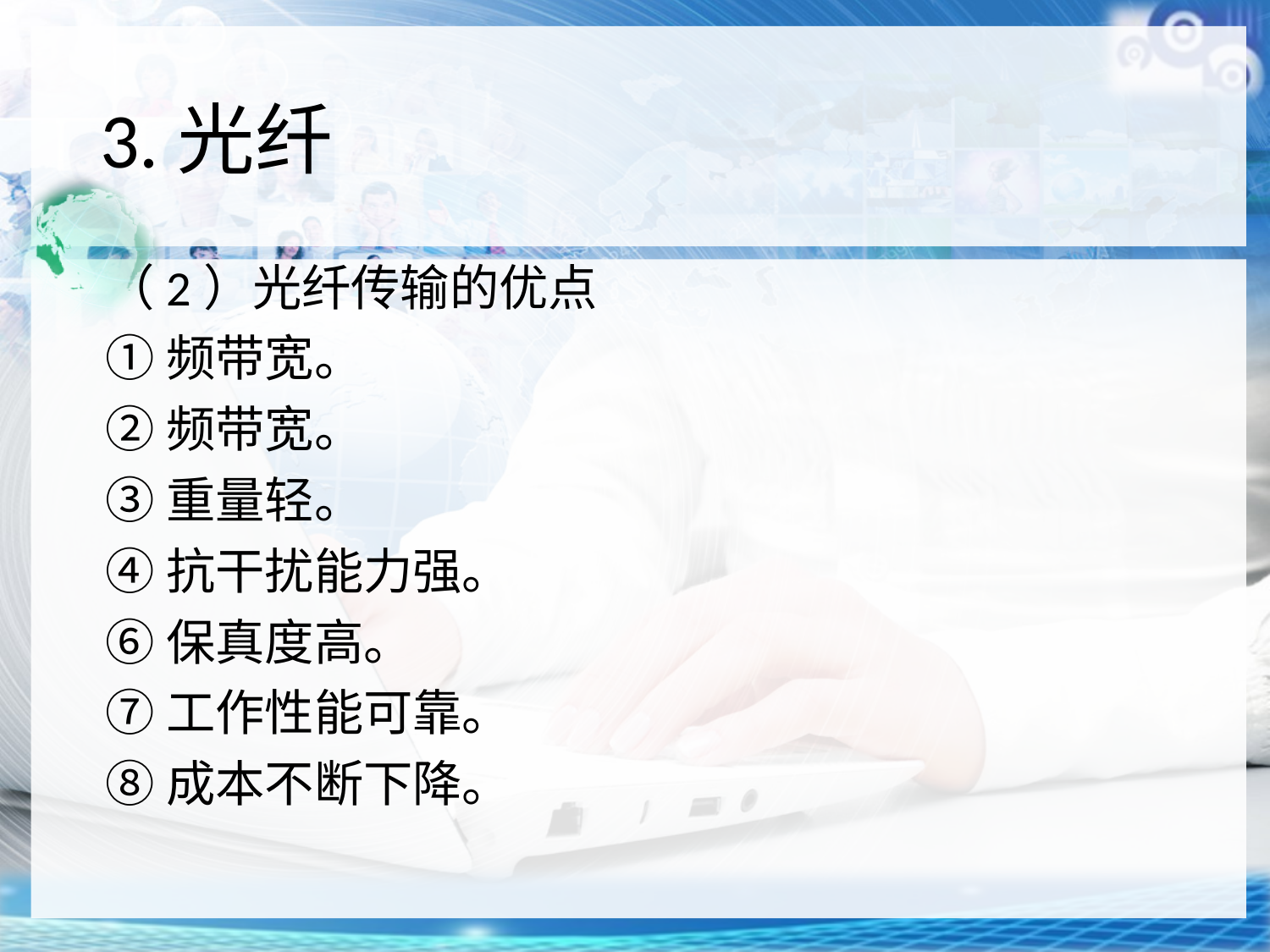

# 3.光纤
（2）光纤传输的优点
①频带宽。
②频带宽。
③重量轻。
④抗干扰能力强。
⑥保真度高。
⑦工作性能可靠。
⑧成本不断下降。